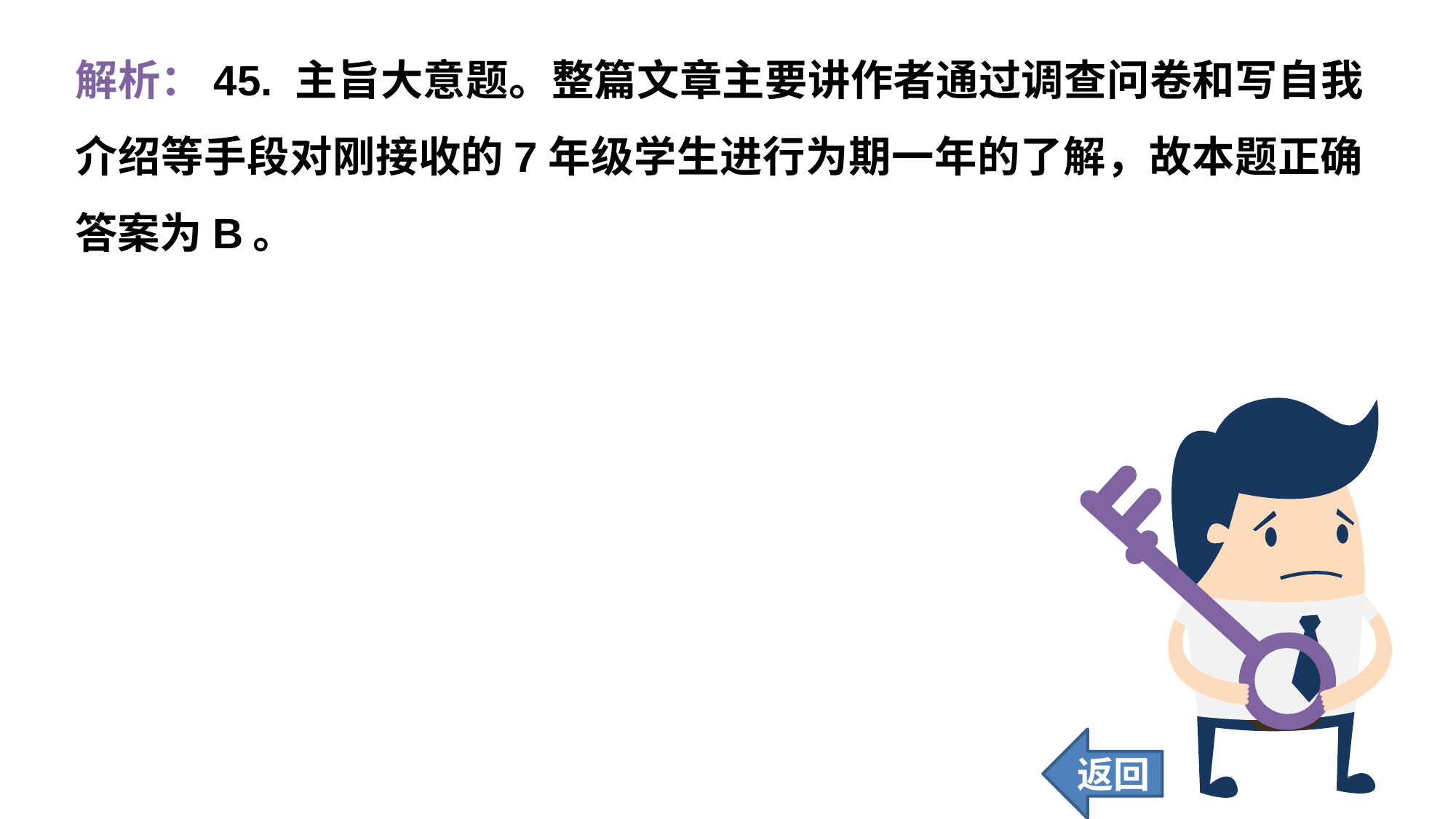

解析：45. 主旨大意题。整篇文章主要讲作者通过调查问卷和写自我介绍等手段对刚接收的7年级学生进行为期一年的了解，故本题正确答案为B。

返回
393